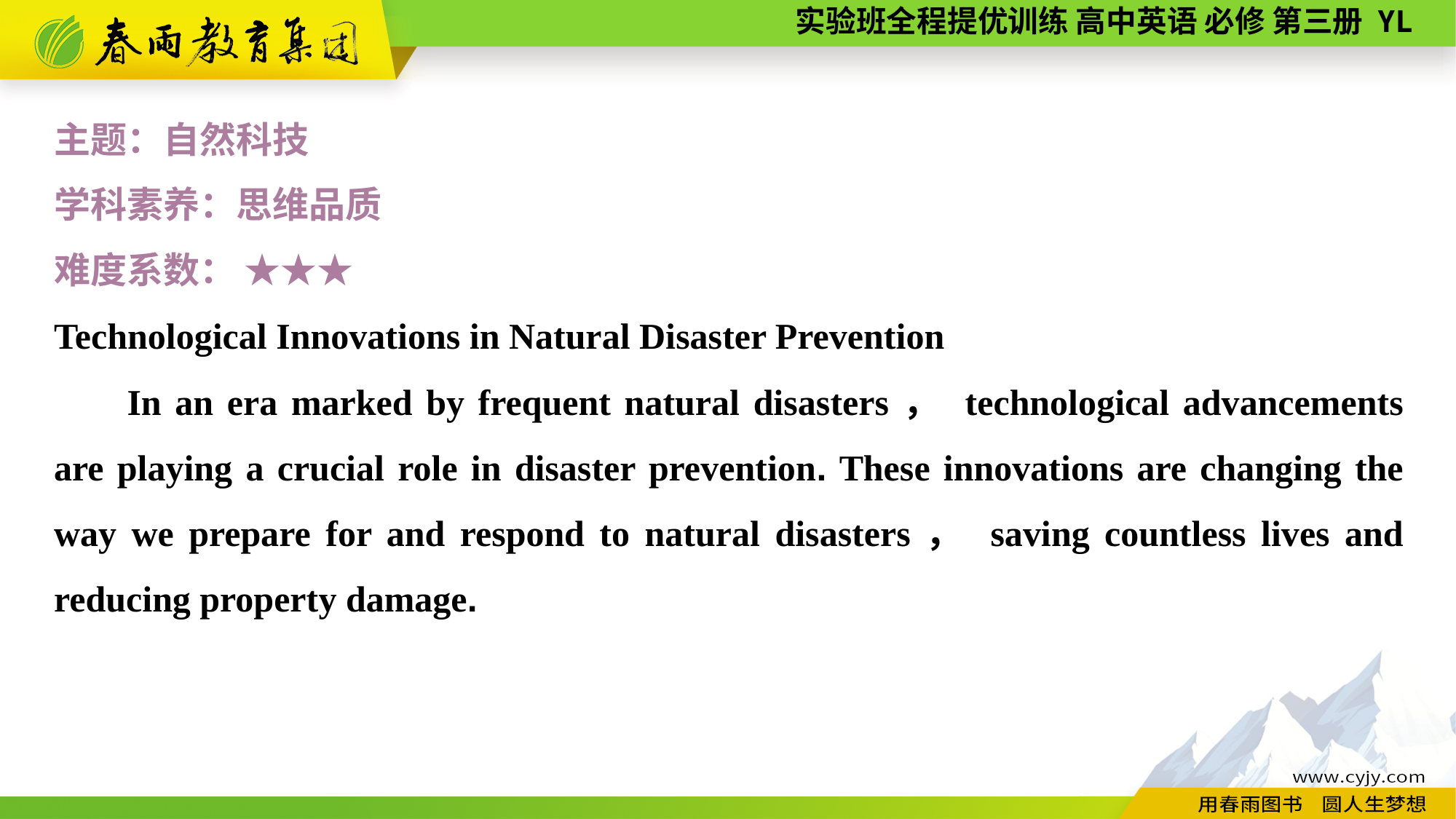

主题：自然科技
学科素养：思维品质
难度系数： ★★★
Technological Innovations in Natural Disaster Prevention
In an era marked by frequent natural disasters， technological advancements are playing a crucial role in disaster prevention. These innovations are changing the way we prepare for and respond to natural disasters， saving countless lives and reducing property damage.